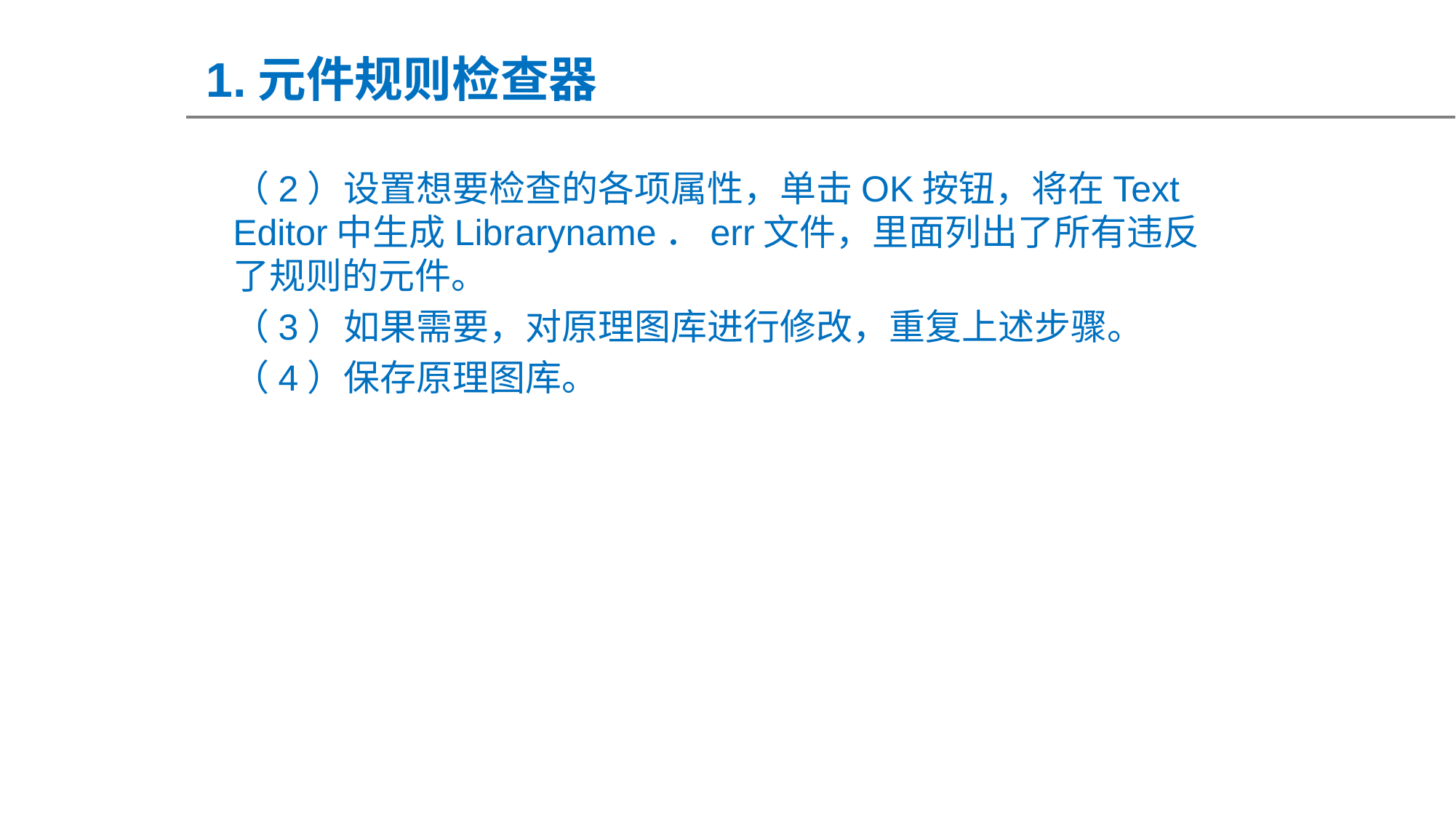

1.元件规则检查器
（2）设置想要检查的各项属性，单击OK按钮，将在Text Editor中生成Libraryname．err文件，里面列出了所有违反了规则的元件。
（3）如果需要，对原理图库进行修改，重复上述步骤。
（4）保存原理图库。